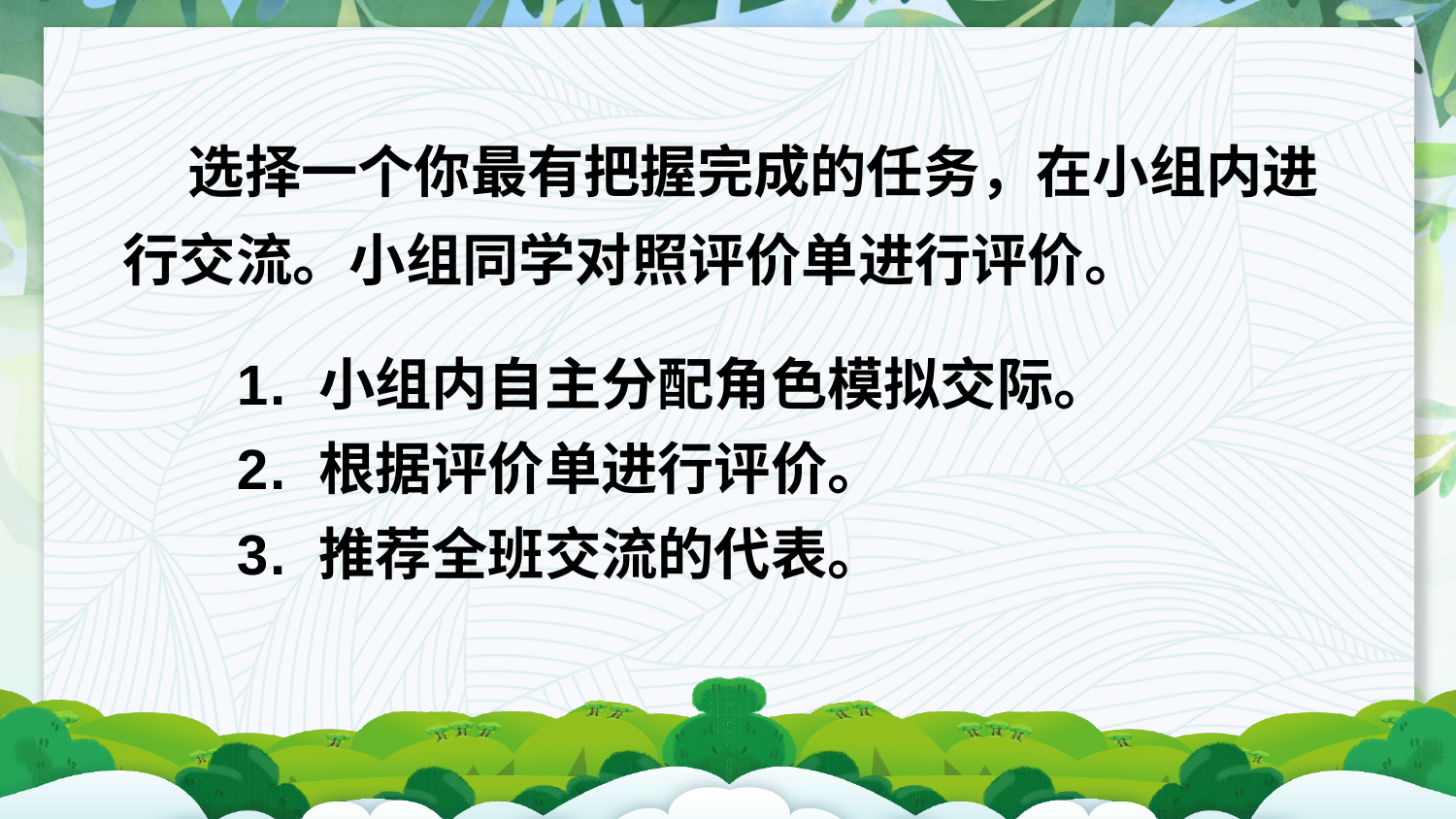

选择一个你最有把握完成的任务，在小组内进行交流。小组同学对照评价单进行评价。
小组内自主分配角色模拟交际。
根据评价单进行评价。
推荐全班交流的代表。